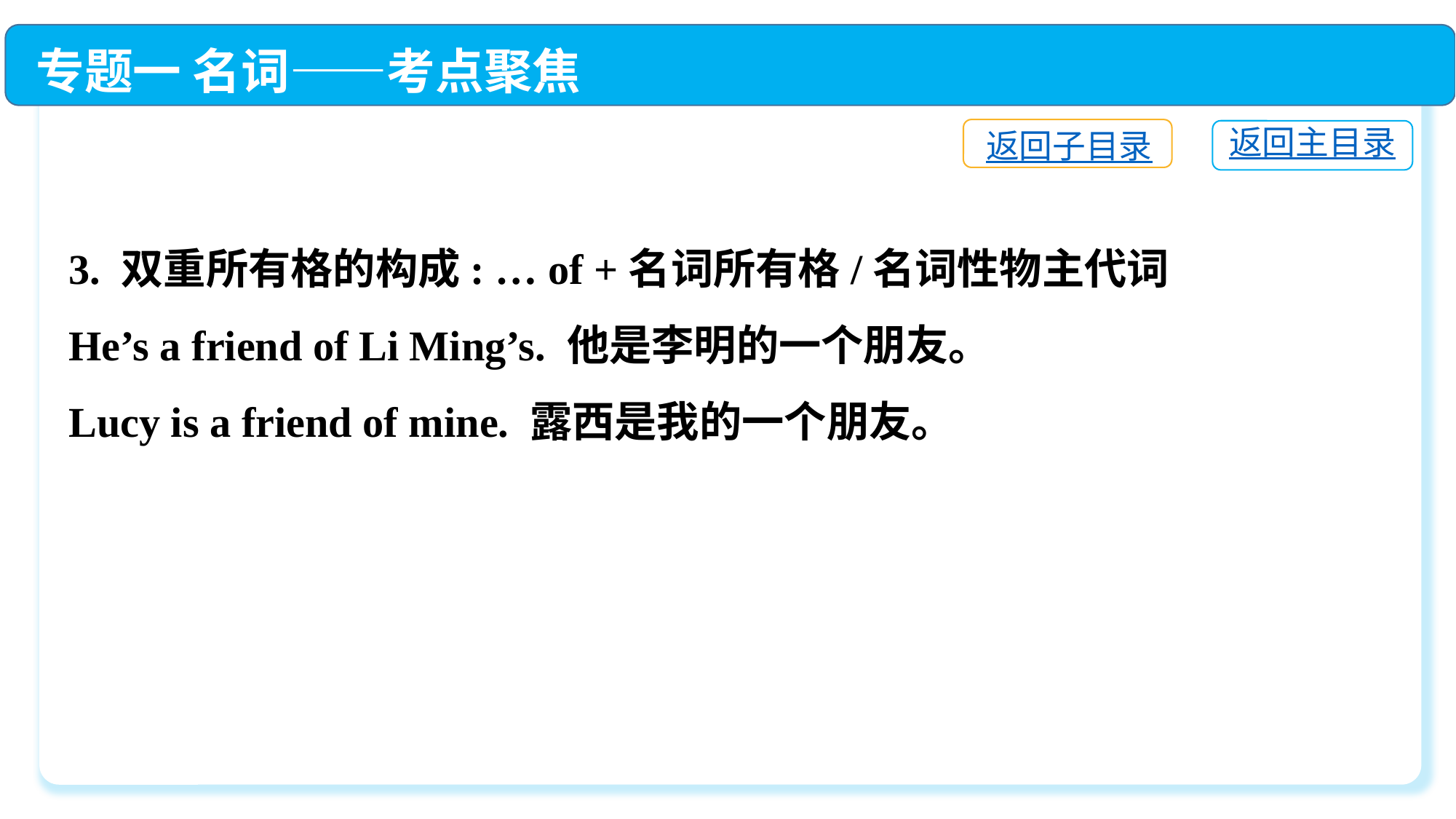

专题一 名词——考点聚焦

返回子目录
返回主目录
3. 双重所有格的构成: … of +名词所有格/名词性物主代词
He’s a friend of Li Ming’s. 他是李明的一个朋友。
Lucy is a friend of mine. 露西是我的一个朋友。